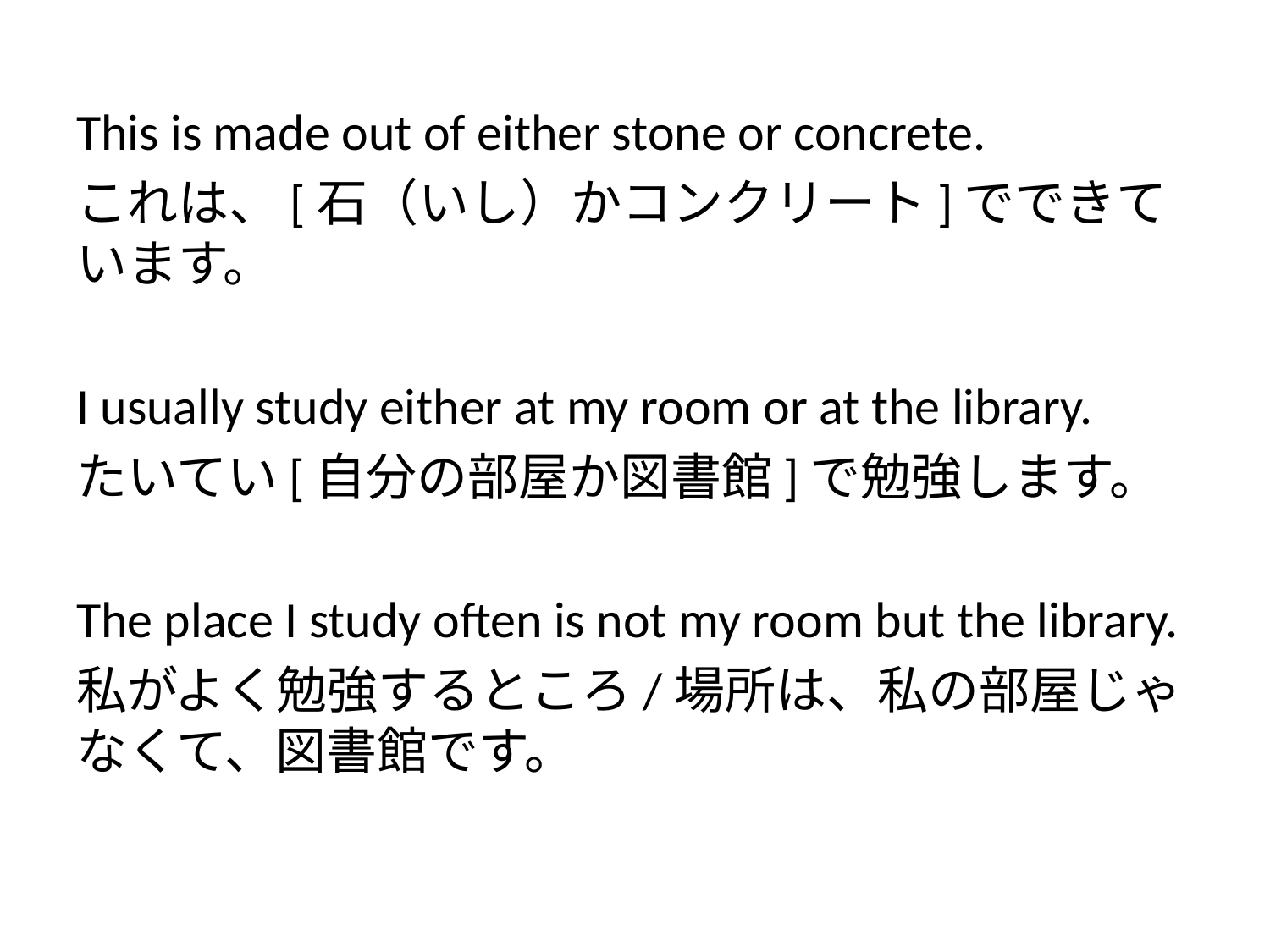

This is made out of either stone or concrete.
これは、[石（いし）かコンクリート]でできています。

I usually study either at my room or at the library.
たいてい[自分の部屋か図書館]で勉強します。

The place I study often is not my room but the library.
私がよく勉強するところ/場所は、私の部屋じゃなくて、図書館です。